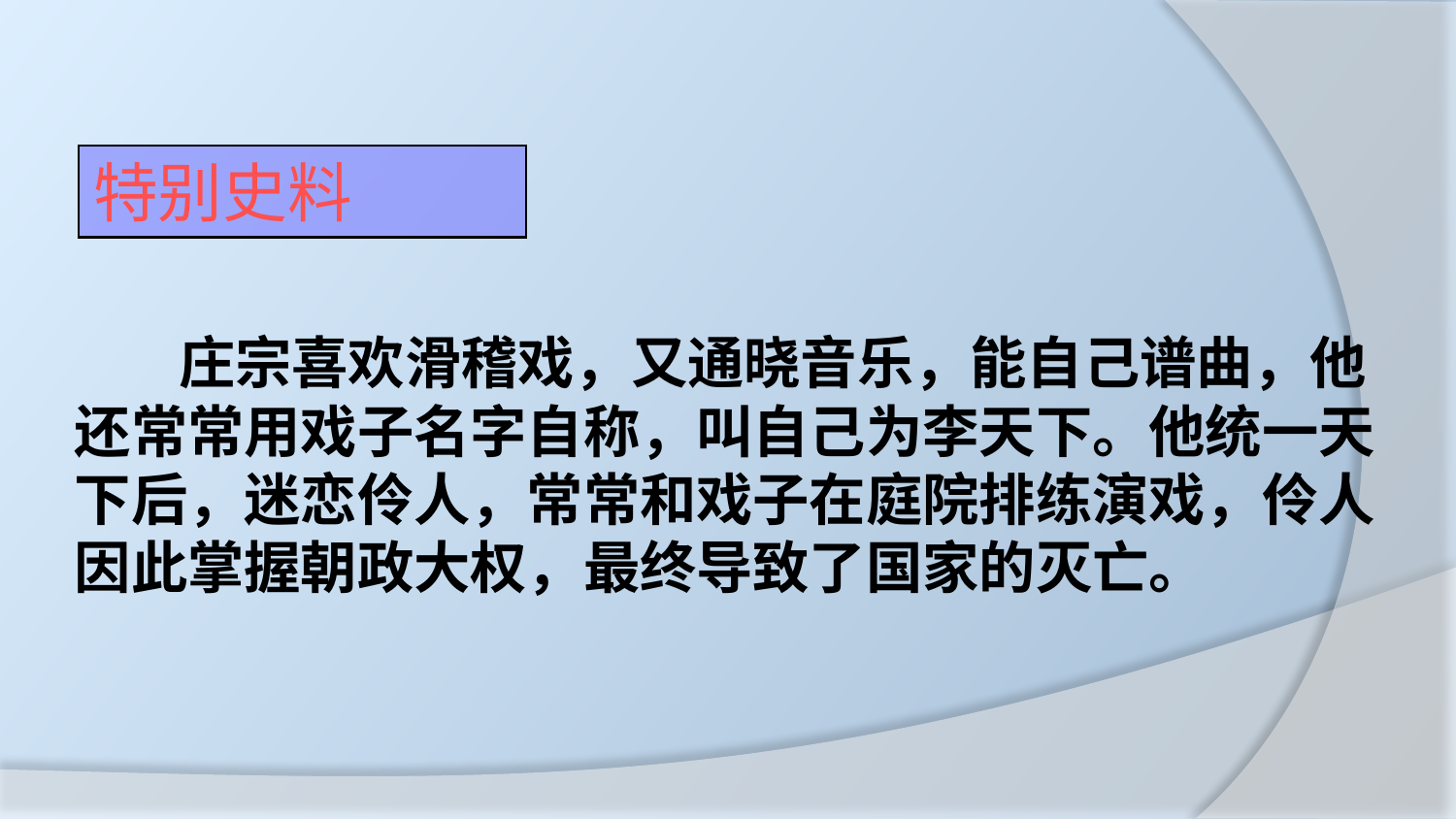

特别史料
      庄宗喜欢滑稽戏，又通晓音乐，能自己谱曲，他还常常用戏子名字自称，叫自己为李天下。他统一天下后，迷恋伶人，常常和戏子在庭院排练演戏，伶人因此掌握朝政大权，最终导致了国家的灭亡。